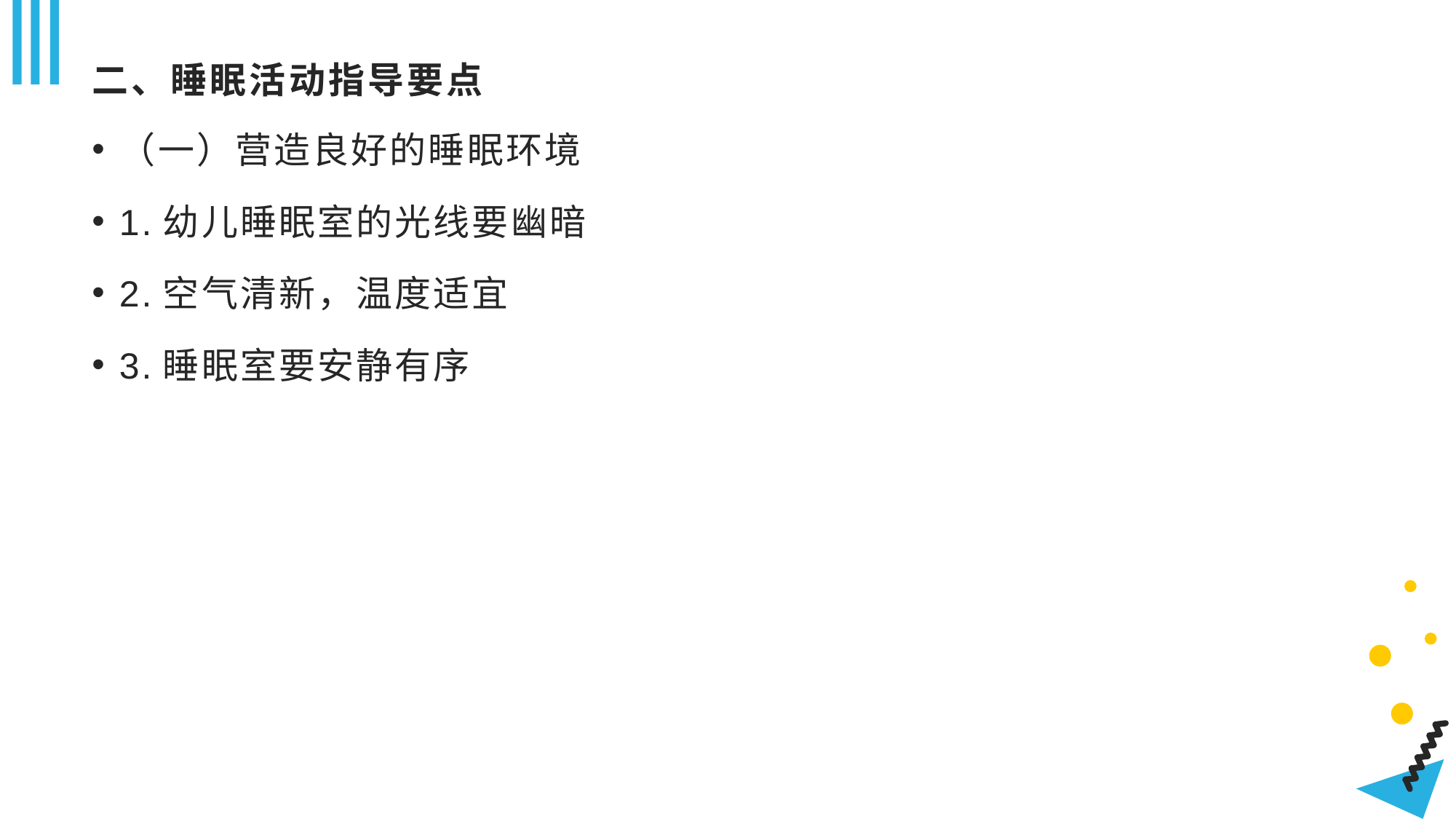

# 二、睡眠活动指导要点
（一）营造良好的睡眠环境
1.幼儿睡眠室的光线要幽暗
2.空气清新，温度适宜
3.睡眠室要安静有序